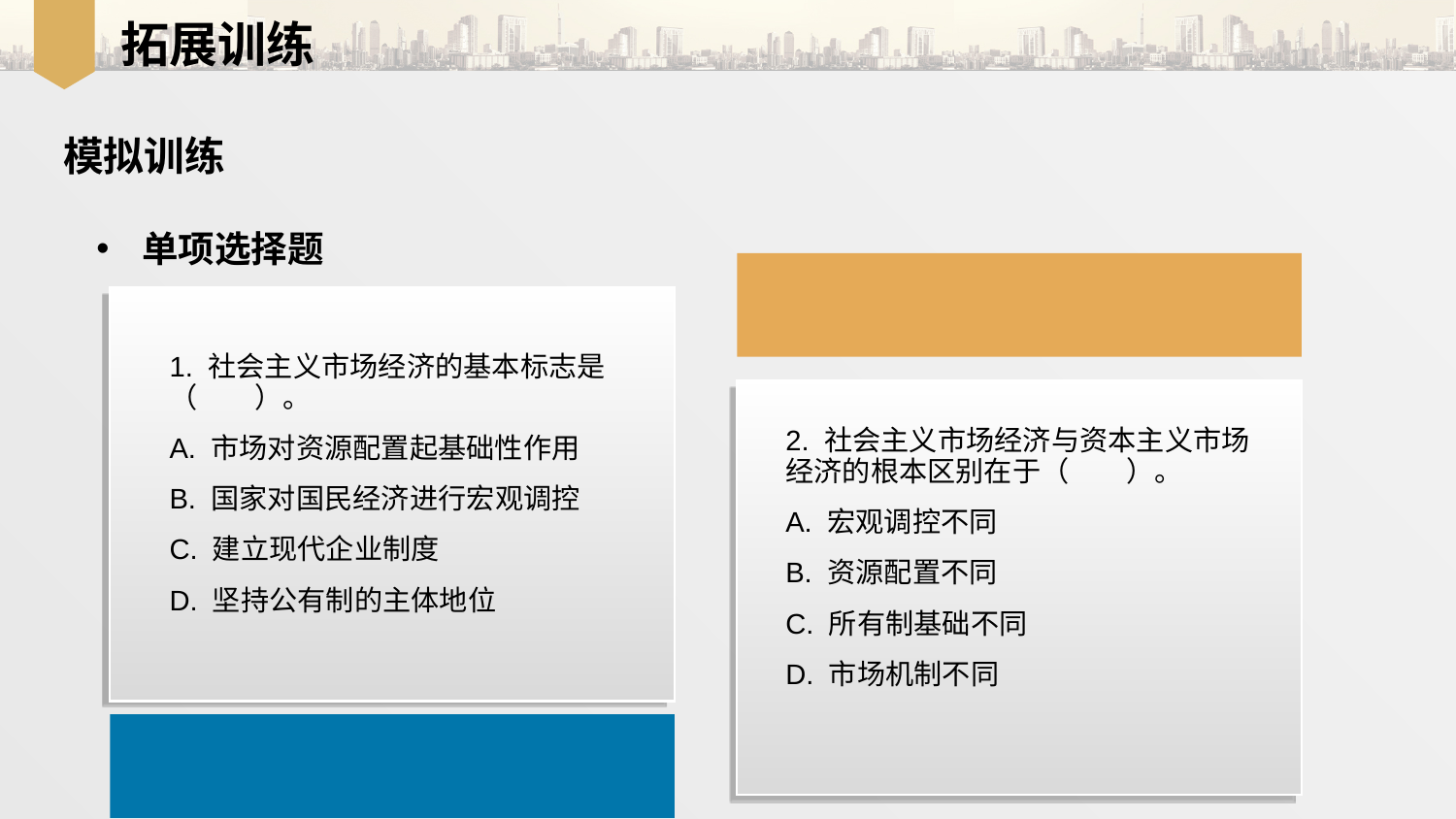

拓展训练
模拟训练
单项选择题

1. 社会主义市场经济的基本标志是（　　）。
A. 市场对资源配置起基础性作用
B. 国家对国民经济进行宏观调控
C. 建立现代企业制度
D. 坚持公有制的主体地位

2. 社会主义市场经济与资本主义市场经济的根本区别在于（　　）。
A. 宏观调控不同
B. 资源配置不同
C. 所有制基础不同
D. 市场机制不同